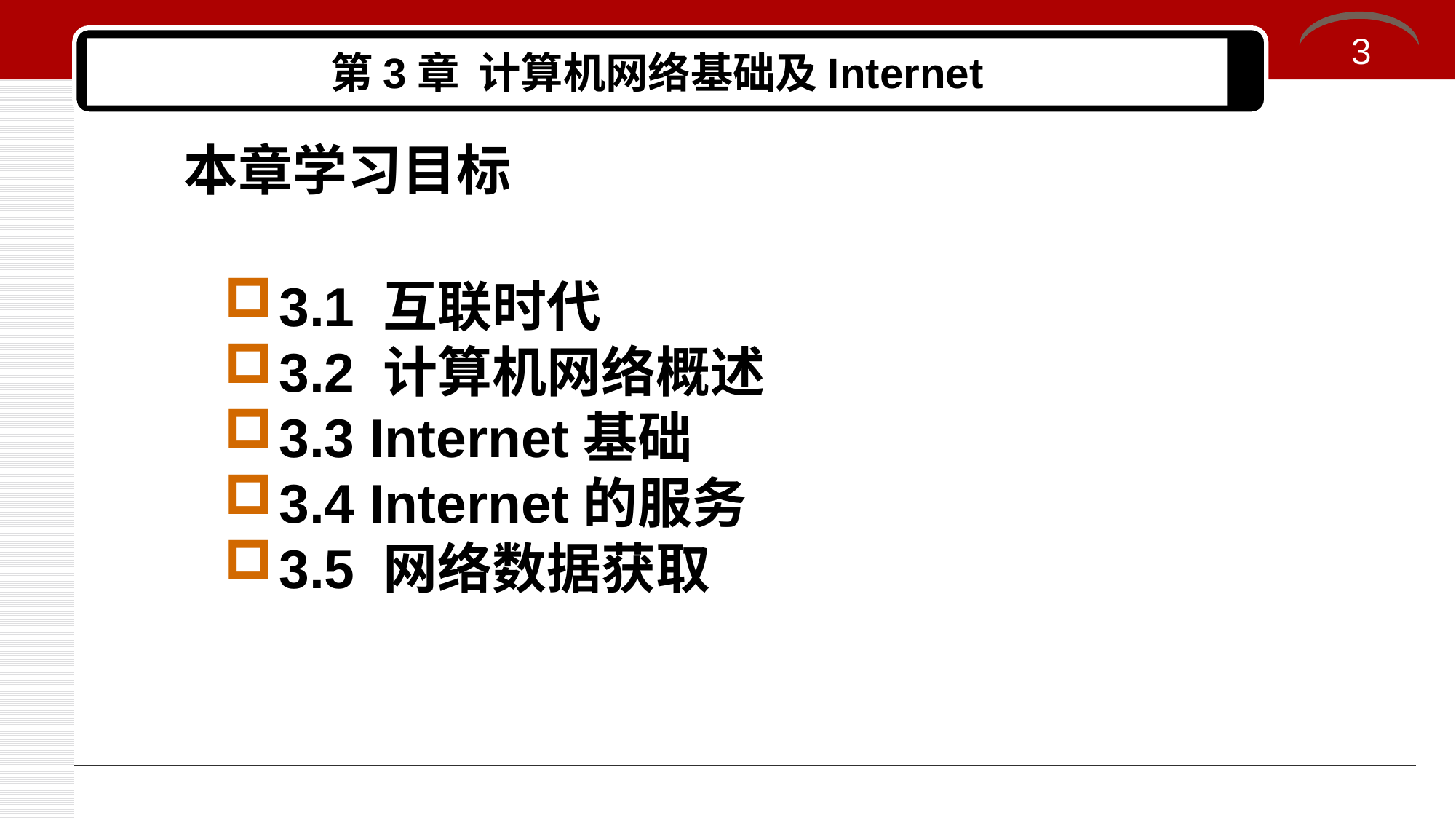

3
# 第3章  计算机网络基础及Internet
本章学习目标

3.1 互联时代
3.2 计算机网络概述
3.3 Internet基础
3.4 Internet的服务
3.5 网络数据获取